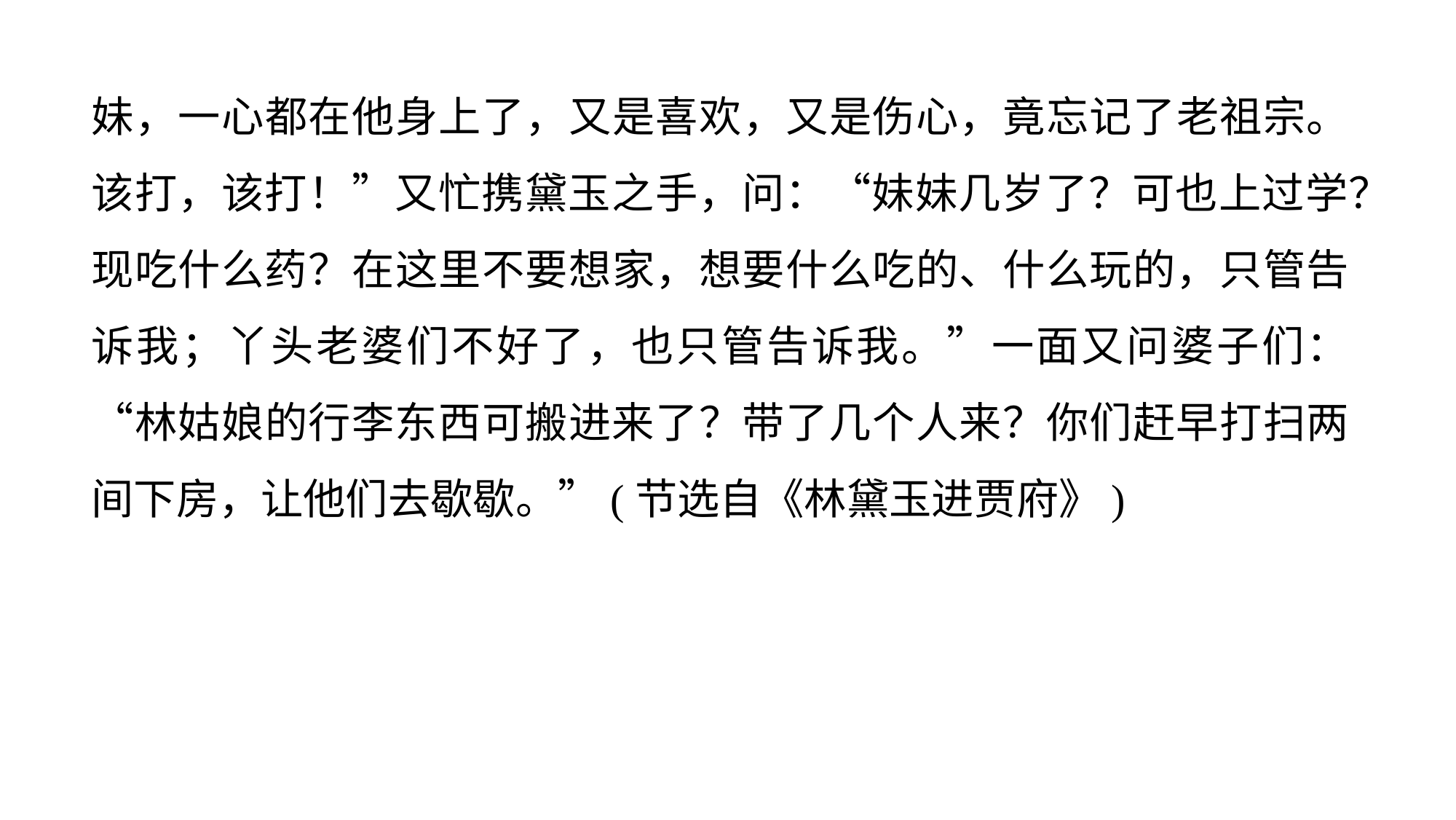

妹，一心都在他身上了，又是喜欢，又是伤心，竟忘记了老祖宗。该打，该打！”又忙携黛玉之手，问：“妹妹几岁了？可也上过学？现吃什么药？在这里不要想家，想要什么吃的、什么玩的，只管告诉我；丫头老婆们不好了，也只管告诉我。”一面又问婆子们：“林姑娘的行李东西可搬进来了？带了几个人来？你们赶早打扫两间下房，让他们去歇歇。”(节选自《林黛玉进贾府》)